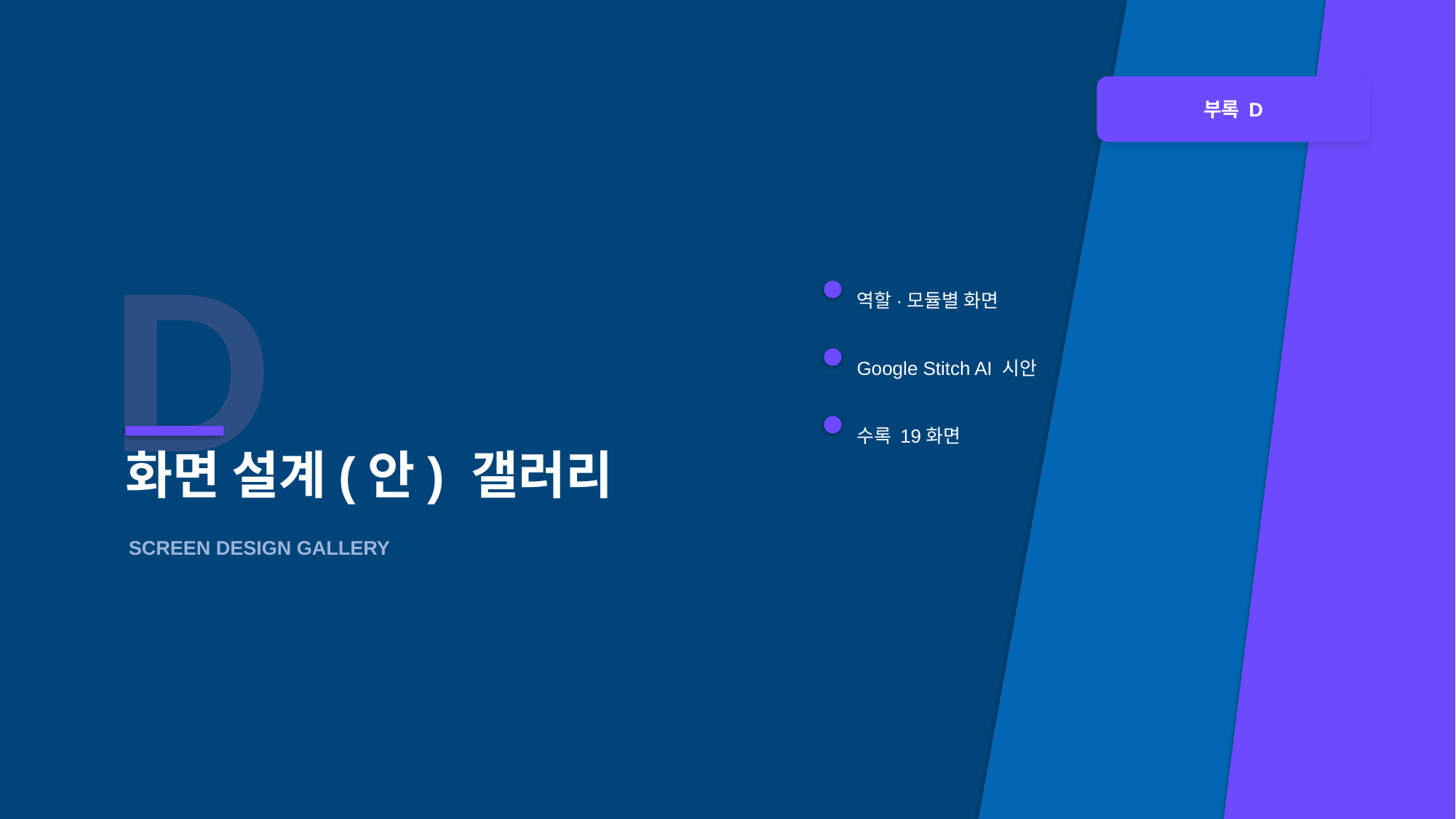

부록 D
D
역할·모듈별 화면

Google Stitch AI 시안

수록 19화면

화면 설계(안) 갤러리
SCREEN DESIGN GALLERY